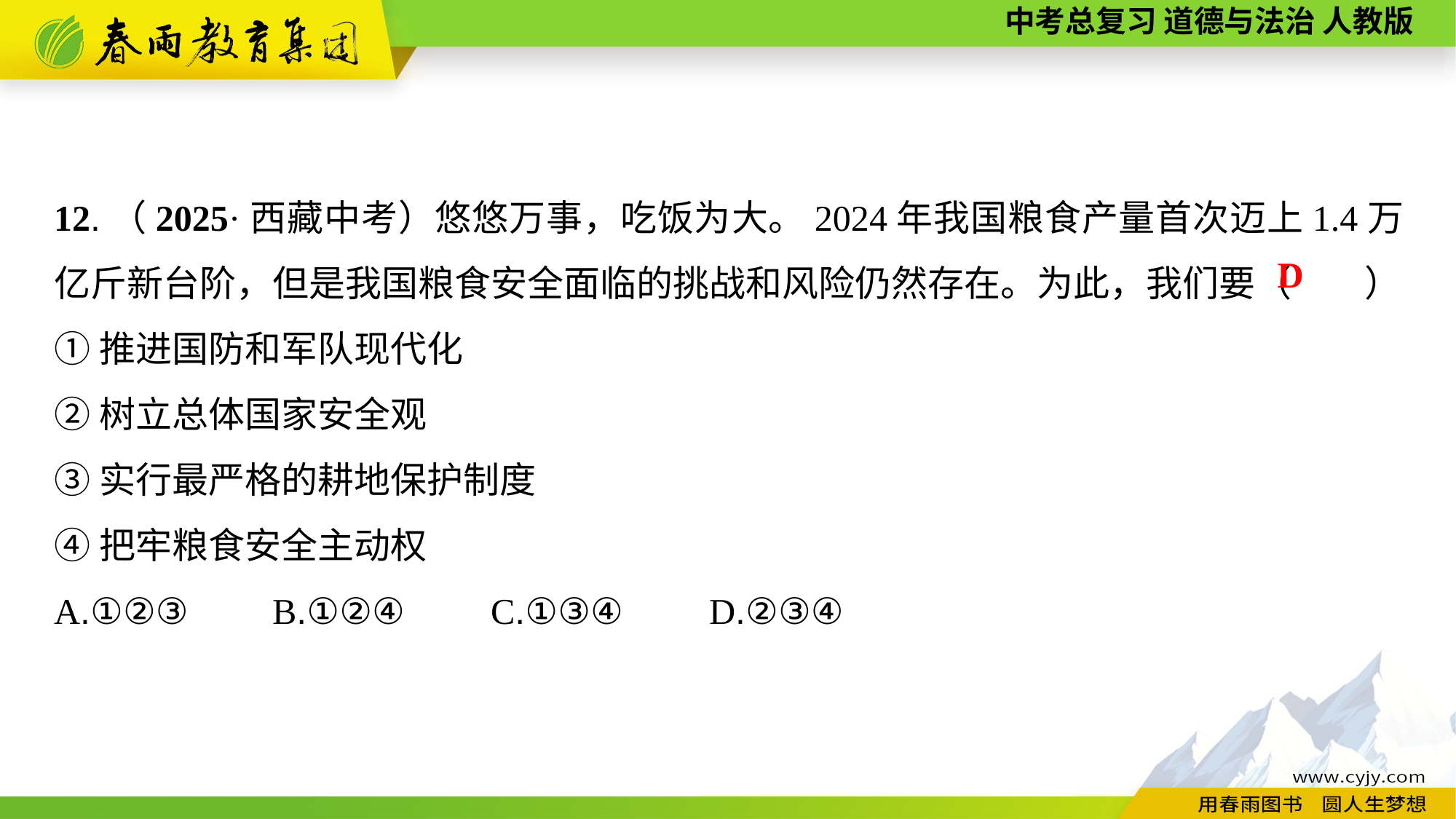

12.（2025·西藏中考）悠悠万事，吃饭为大。2024年我国粮食产量首次迈上1.4万亿斤新台阶，但是我国粮食安全面临的挑战和风险仍然存在。为此，我们要（　　）
①推进国防和军队现代化
②树立总体国家安全观
③实行最严格的耕地保护制度
④把牢粮食安全主动权
A.①②③	B.①②④	C.①③④	D.②③④
D